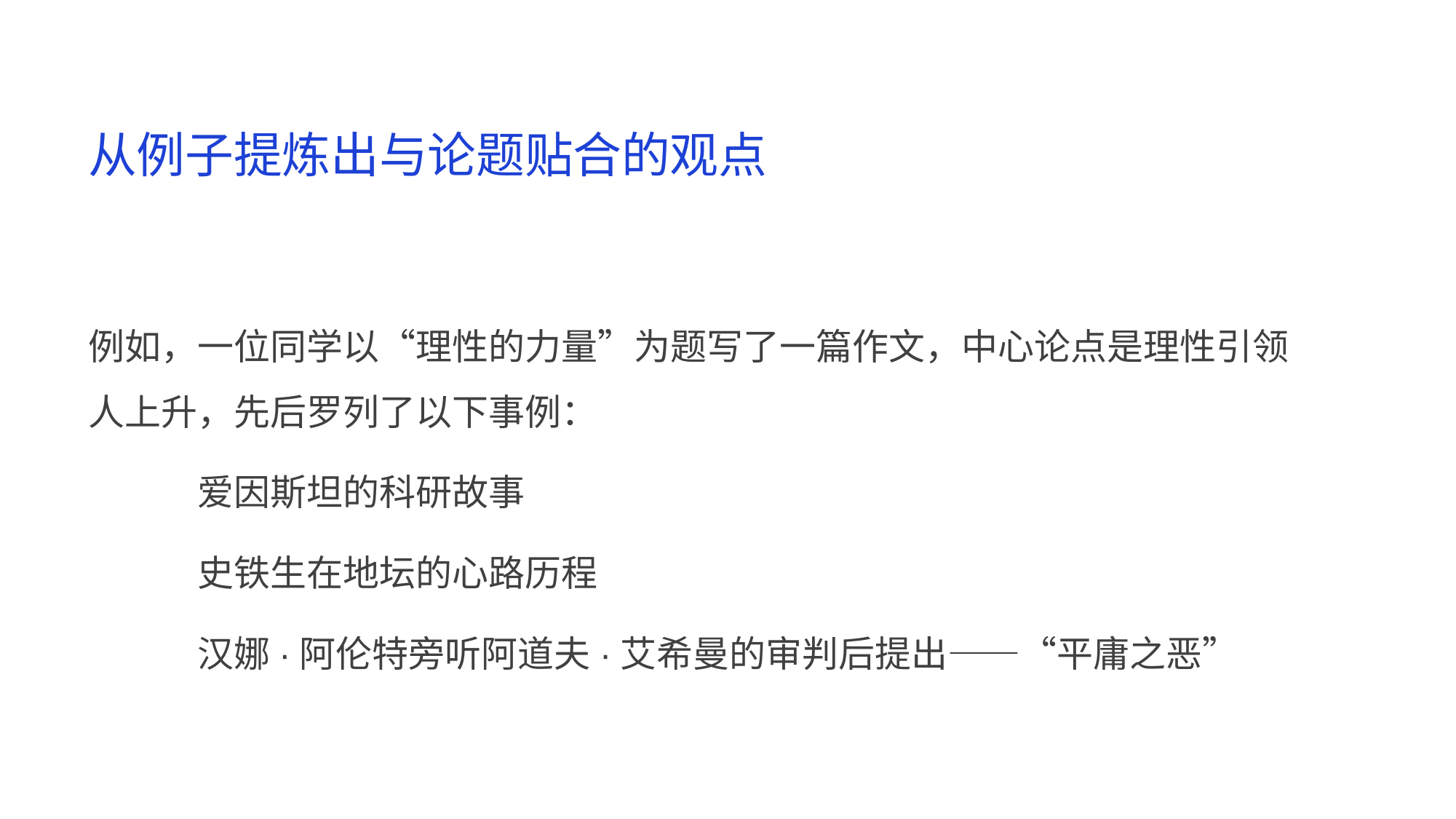

从例子提炼出与论题贴合的观点
例如，一位同学以“理性的力量”为题写了一篇作文，中心论点是理性引领 人上升，先后罗列了以下事例：
爱因斯坦的科研故事
史铁生在地坛的心路历程
汉娜·阿伦特旁听阿道夫·艾希曼的审判后提出——“平庸之恶”